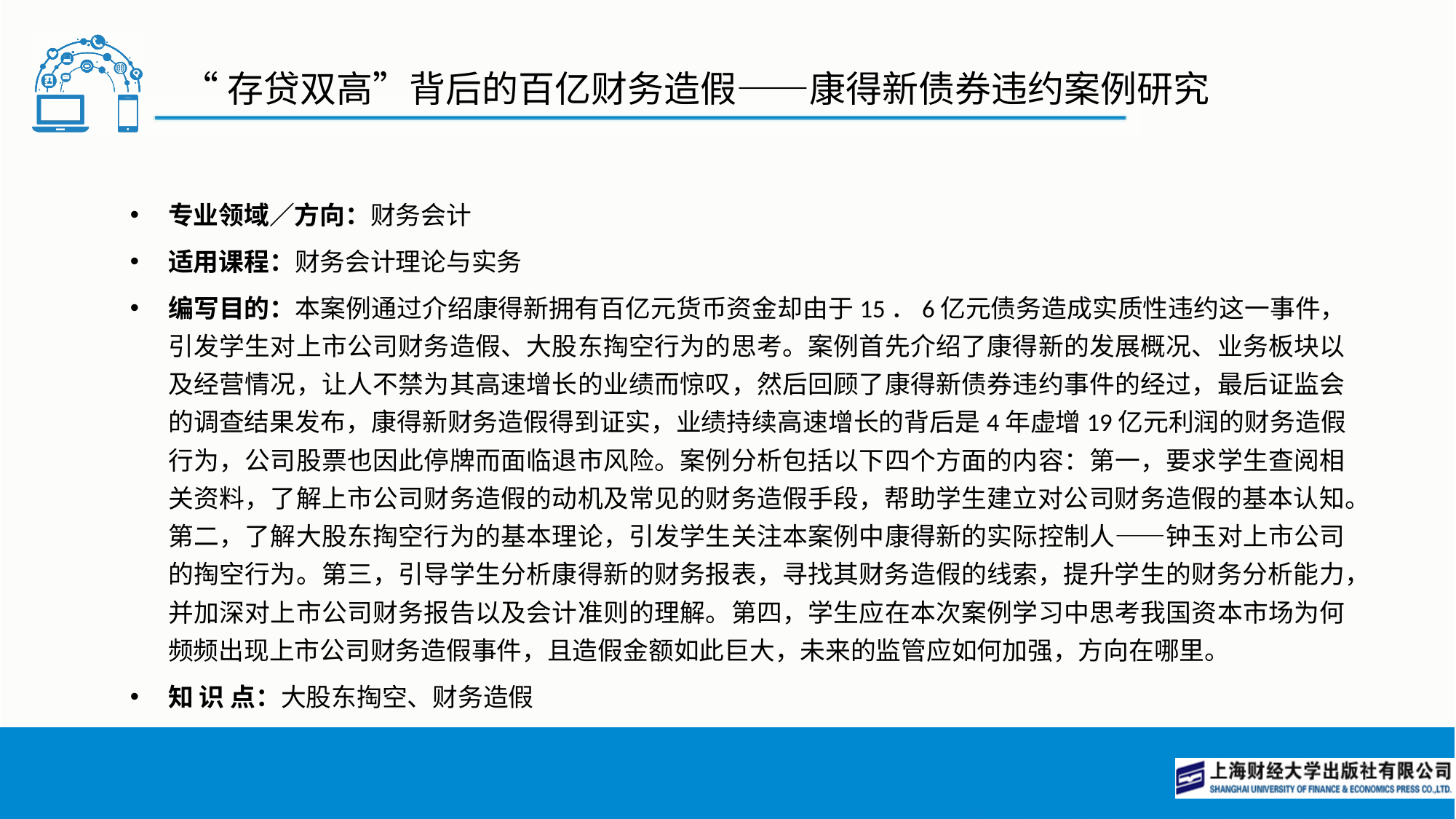

# “存贷双高”背后的百亿财务造假——康得新债券违约案例研究
专业领域／方向：财务会计
适用课程：财务会计理论与实务
编写目的：本案例通过介绍康得新拥有百亿元货币资金却由于15．6亿元债务造成实质性违约这一事件，引发学生对上市公司财务造假、大股东掏空行为的思考。案例首先介绍了康得新的发展概况、业务板块以及经营情况，让人不禁为其高速增长的业绩而惊叹，然后回顾了康得新债券违约事件的经过，最后证监会的调查结果发布，康得新财务造假得到证实，业绩持续高速增长的背后是4年虚增19亿元利润的财务造假行为，公司股票也因此停牌而面临退市风险。案例分析包括以下四个方面的内容：第一，要求学生查阅相关资料，了解上市公司财务造假的动机及常见的财务造假手段，帮助学生建立对公司财务造假的基本认知。第二，了解大股东掏空行为的基本理论，引发学生关注本案例中康得新的实际控制人——钟玉对上市公司的掏空行为。第三，引导学生分析康得新的财务报表，寻找其财务造假的线索，提升学生的财务分析能力，并加深对上市公司财务报告以及会计准则的理解。第四，学生应在本次案例学习中思考我国资本市场为何频频出现上市公司财务造假事件，且造假金额如此巨大，未来的监管应如何加强，方向在哪里。
知 识 点：大股东掏空、财务造假